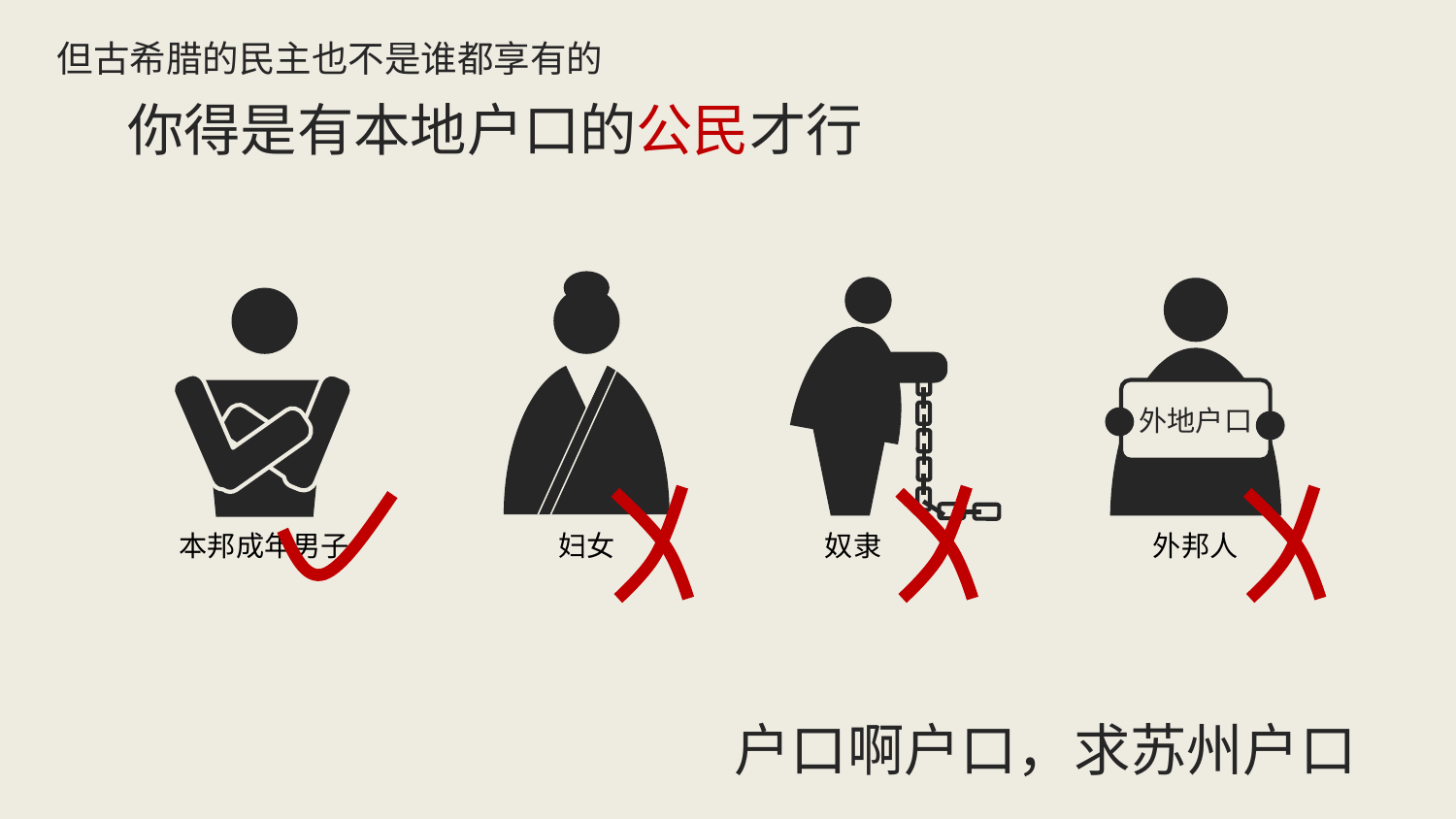

但古希腊的民主也不是谁都享有的
你得是有本地户口的公民才行

外地户口

本邦成年男子
妇女
奴隶
外邦人
户口啊户口，求苏州户口